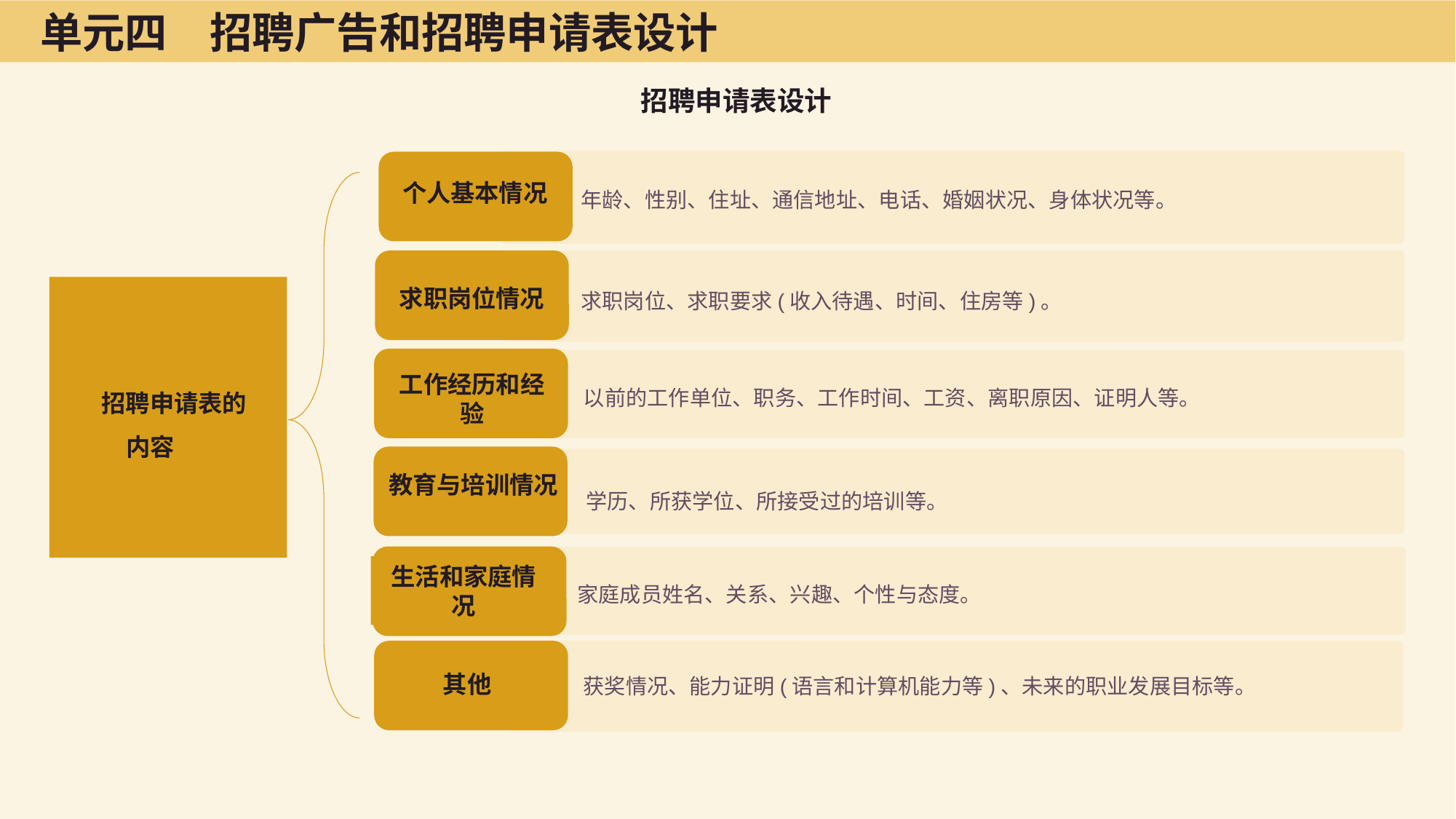

单元四　招聘广告和招聘申请表设计
招聘申请表设计

个人基本情况

年龄、性别、住址、通信地址、电话、婚姻状况、身体状况等。

求职岗位情况

　　招聘申请表的
内容
求职岗位、求职要求(收入待遇、时间、住房等)。

工作经历和经验

以前的工作单位、职务、工作时间、工资、离职原因、证明人等。

教育与培训情况

学历、所获学位、所接受过的培训等。

生活和家庭情况

家庭成员姓名、关系、兴趣、个性与态度。

其他

获奖情况、能力证明(语言和计算机能力等)、未来的职业发展目标等。